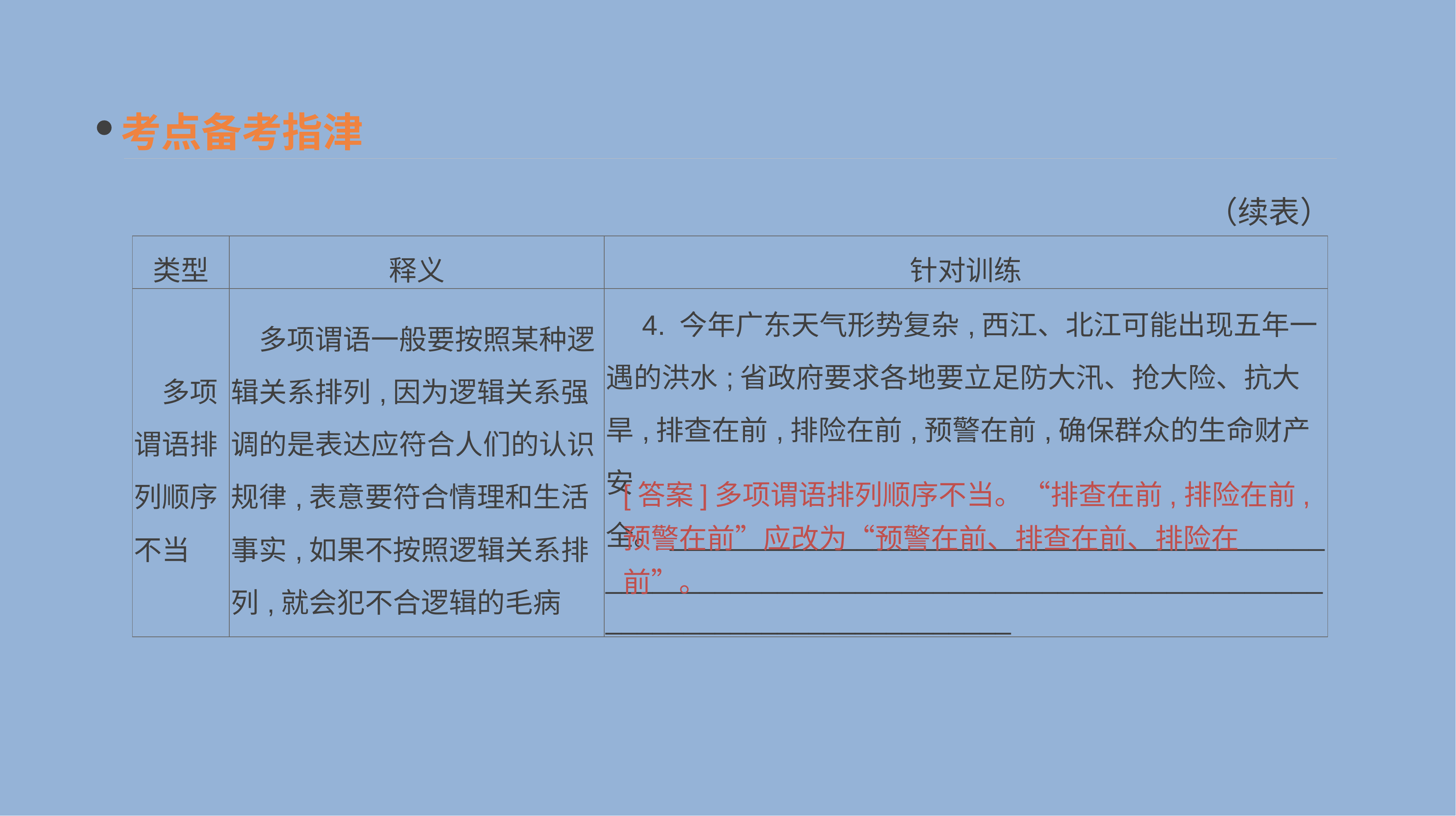

考点备考指津

（续表）
| 类型 | 释义 | 针对训练 |
| --- | --- | --- |
| 多项谓语排列顺序不当 | 多项谓语一般要按照某种逻辑关系排列,因为逻辑关系强调的是表达应符合人们的认识规律,表意要符合情理和生活事实,如果不按照逻辑关系排列,就会犯不合逻辑的毛病 | 4. 今年广东天气形势复杂,西江、北江可能出现五年一遇的洪水;省政府要求各地要立足防大汛、抢大险、抗大旱,排查在前,排险在前,预警在前,确保群众的生命财产安全。\_\_\_\_\_\_\_\_\_\_\_\_\_\_\_\_\_\_\_\_\_\_\_\_\_\_\_\_\_\_\_\_\_\_\_\_\_\_\_\_\_\_\_\_\_\_\_\_\_\_\_\_\_\_\_\_\_\_\_\_\_\_\_\_\_\_\_\_\_\_\_\_\_\_\_\_\_\_\_\_\_\_\_\_\_\_\_\_\_\_\_\_\_\_\_\_\_\_\_\_\_\_\_\_\_\_\_\_\_\_\_\_\_\_ |
[答案]多项谓语排列顺序不当。“排查在前,排险在前,预警在前”应改为“预警在前、排查在前、排险在前”。